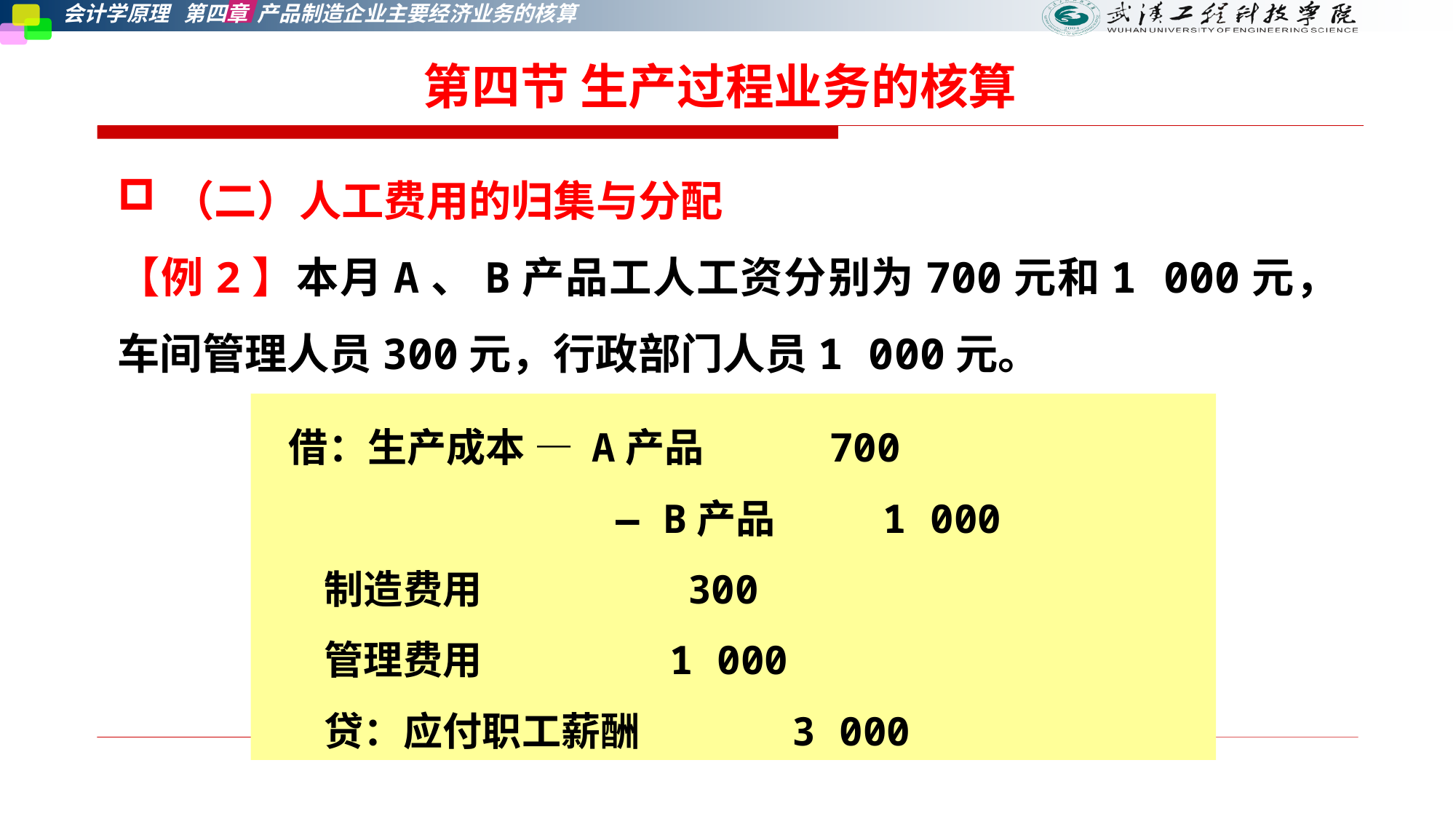

第四节 生产过程业务的核算
（二）人工费用的归集与分配
【例2】本月A、B产品工人工资分别为700元和1 000元，车间管理人员300元，行政部门人员1 000元。
  借：生产成本 — A产品             700
               — B产品           1 000
      制造费用                      300
      管理费用                    1 000
      贷：应付职工薪酬                3 000